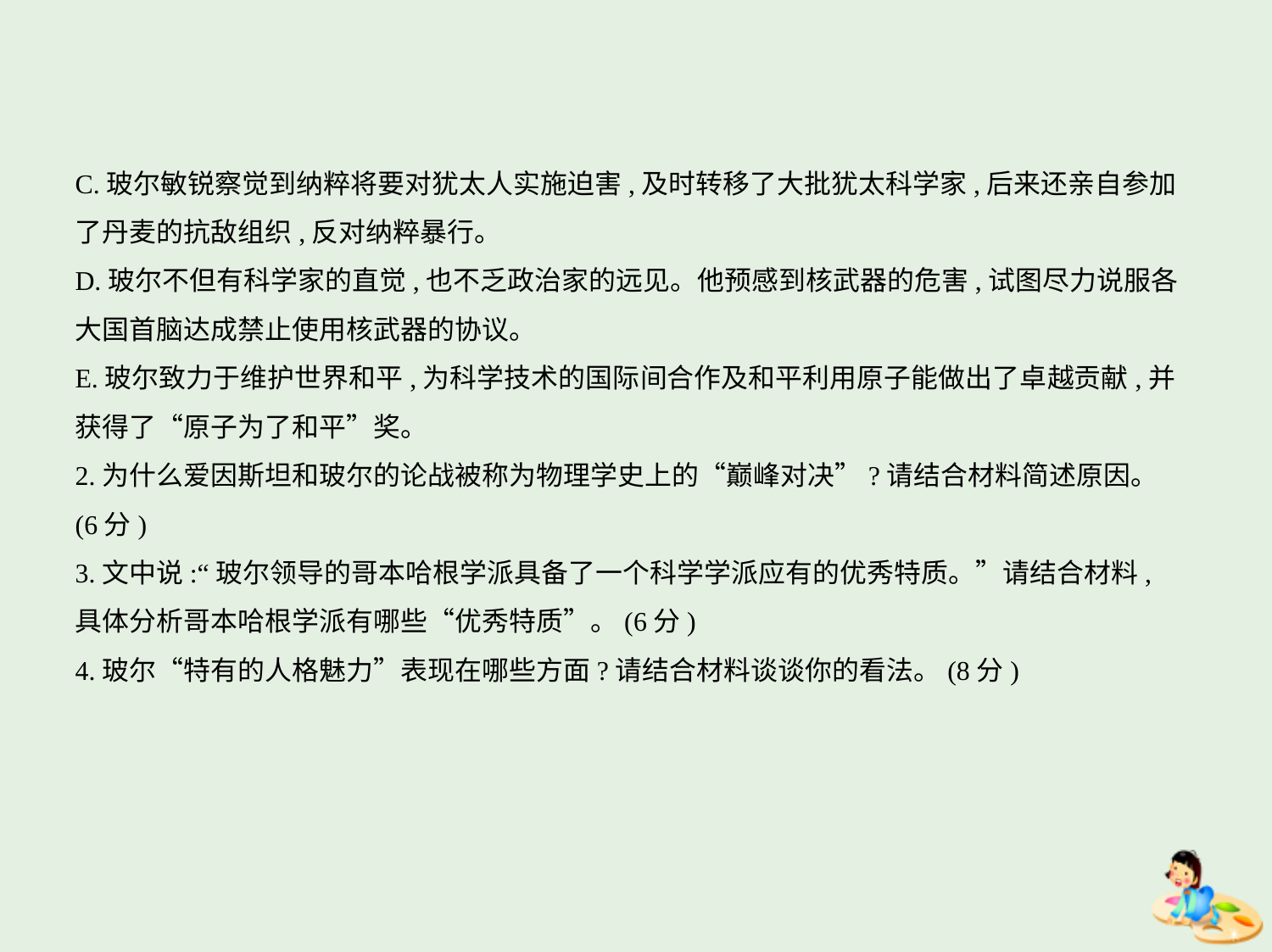

C.玻尔敏锐察觉到纳粹将要对犹太人实施迫害,及时转移了大批犹太科学家,后来还亲自参加
了丹麦的抗敌组织,反对纳粹暴行。
D.玻尔不但有科学家的直觉,也不乏政治家的远见。他预感到核武器的危害,试图尽力说服各
大国首脑达成禁止使用核武器的协议。
E.玻尔致力于维护世界和平,为科学技术的国际间合作及和平利用原子能做出了卓越贡献,并
获得了“原子为了和平”奖。
2.为什么爱因斯坦和玻尔的论战被称为物理学史上的“巅峰对决”?请结合材料简述原因。
(6分)
3.文中说:“玻尔领导的哥本哈根学派具备了一个科学学派应有的优秀特质。”请结合材料,
具体分析哥本哈根学派有哪些“优秀特质”。(6分)
4.玻尔“特有的人格魅力”表现在哪些方面?请结合材料谈谈你的看法。(8分)